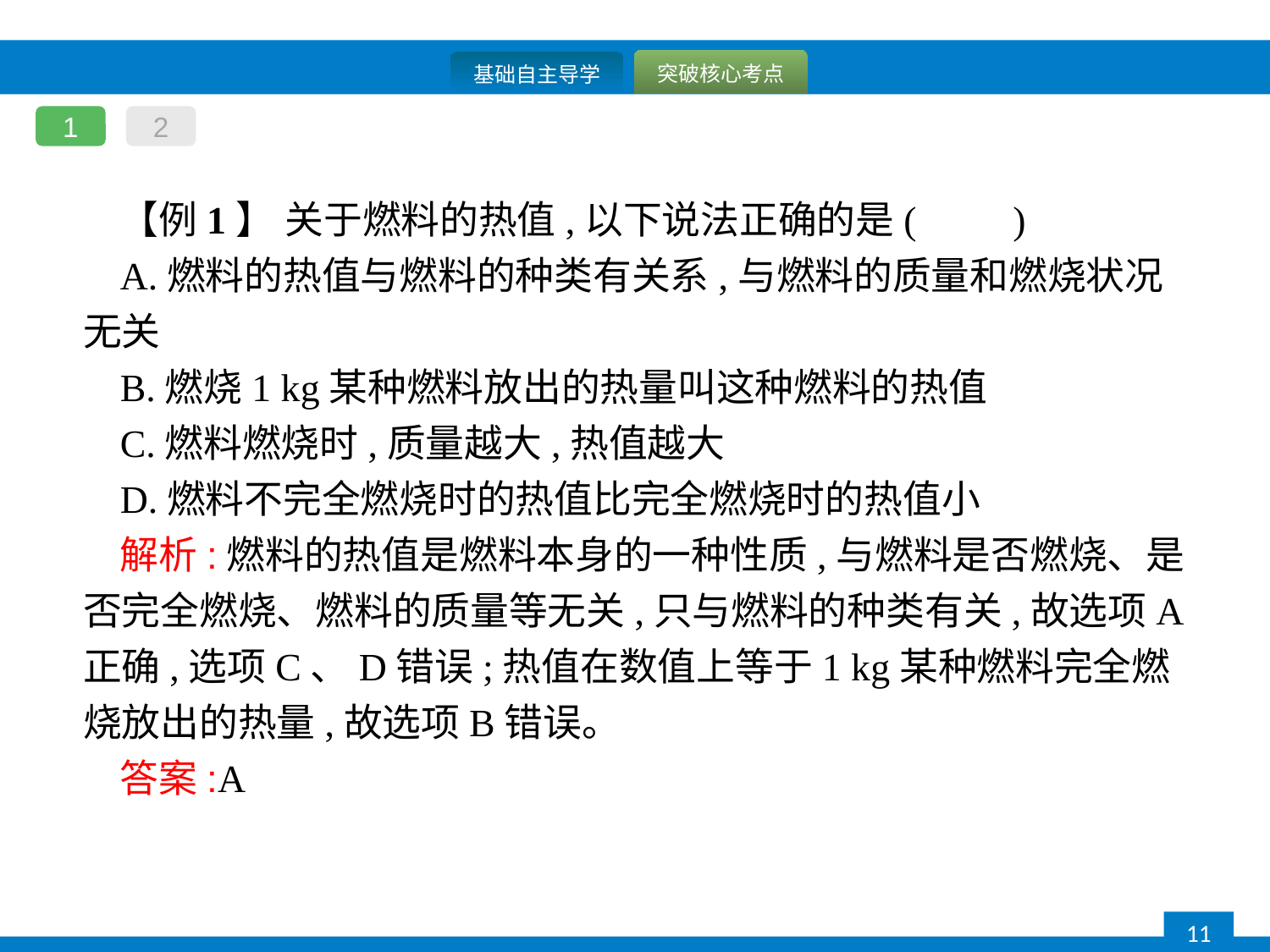

1
2
【例1】 关于燃料的热值,以下说法正确的是(　　)
A.燃料的热值与燃料的种类有关系,与燃料的质量和燃烧状况无关
B.燃烧1 kg某种燃料放出的热量叫这种燃料的热值
C.燃料燃烧时,质量越大,热值越大
D.燃料不完全燃烧时的热值比完全燃烧时的热值小
解析:燃料的热值是燃料本身的一种性质,与燃料是否燃烧、是否完全燃烧、燃料的质量等无关,只与燃料的种类有关,故选项A正确,选项C、D错误;热值在数值上等于1 kg某种燃料完全燃烧放出的热量,故选项B错误。
答案:A